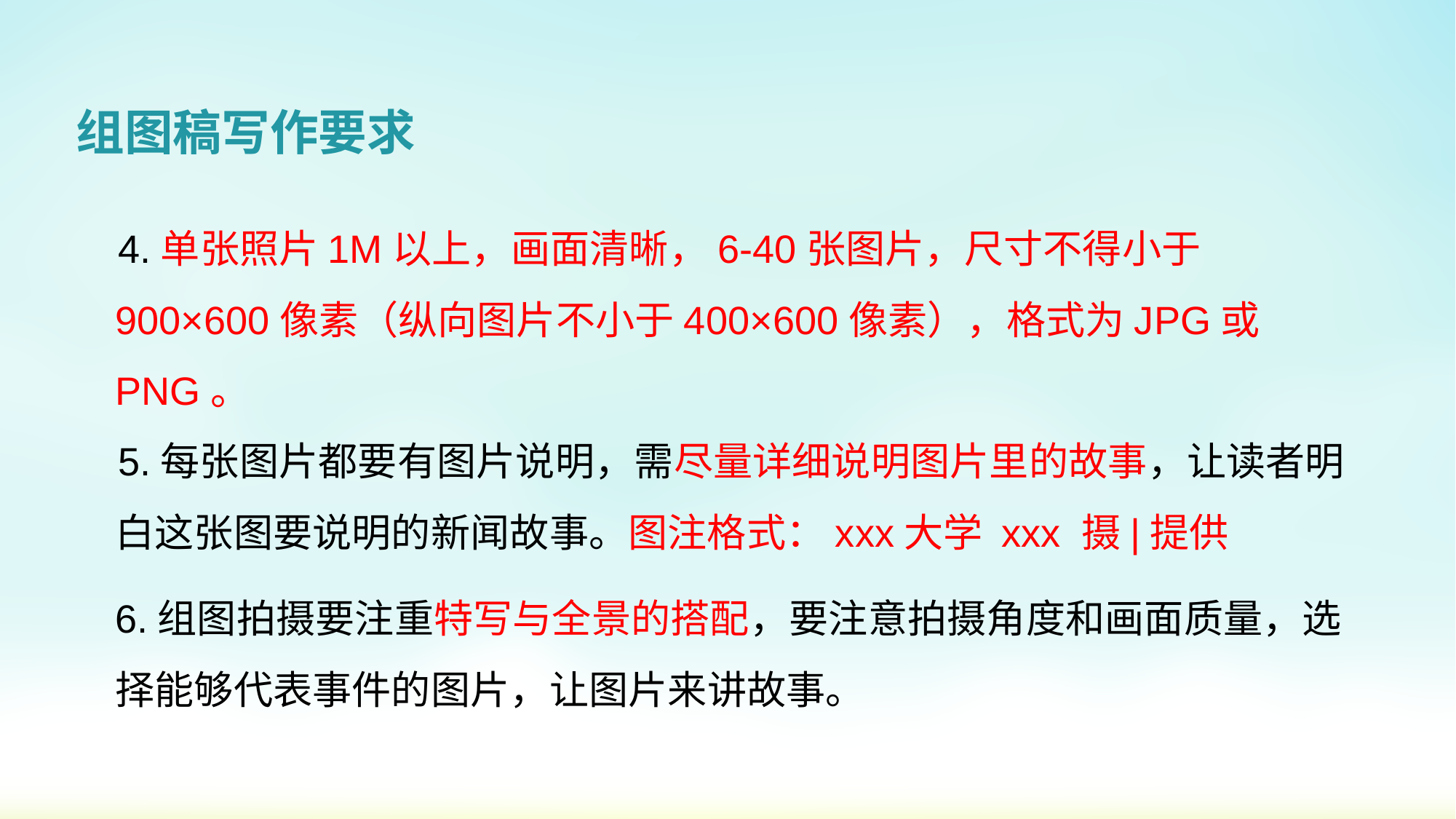

组图稿写作要求

4.单张照片1M以上，画面清晰，6-40张图片，尺寸不得小于900×600像素（纵向图片不小于400×600像素），格式为JPG或PNG。
5.每张图片都要有图片说明，需尽量详细说明图片里的故事，让读者明白这张图要说明的新闻故事。图注格式：xxx大学 xxx 摄|提供
6.组图拍摄要注重特写与全景的搭配，要注意拍摄角度和画面质量，选择能够代表事件的图片，让图片来讲故事。